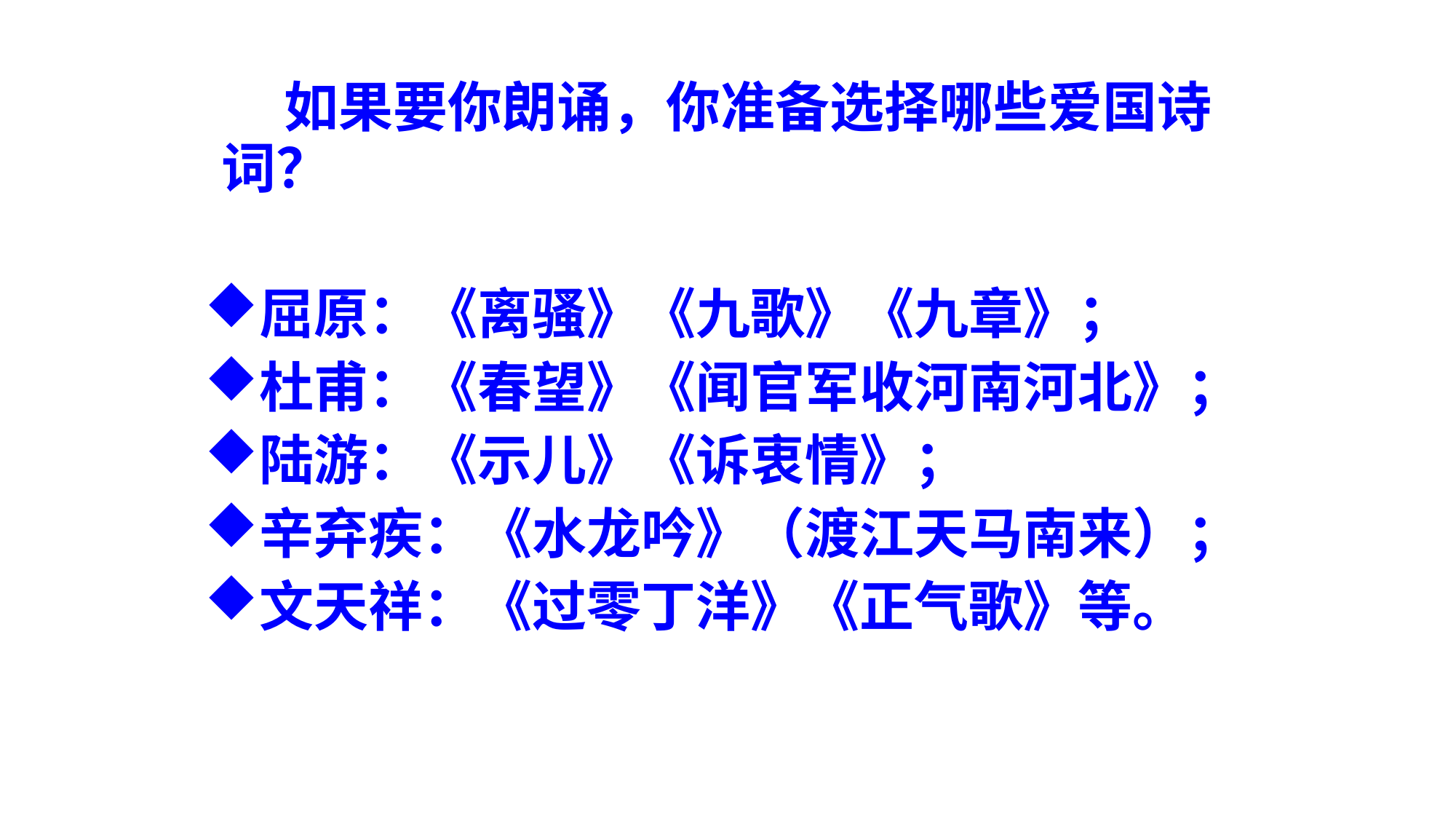

如果要你朗诵，你准备选择哪些爱国诗词？
屈原：《离骚》《九歌》《九章》；
杜甫：《春望》《闻官军收河南河北》；
陆游：《示儿》《诉衷情》；
辛弃疾：《水龙吟》（渡江天马南来）；
文天祥：《过零丁洋》《正气歌》等。